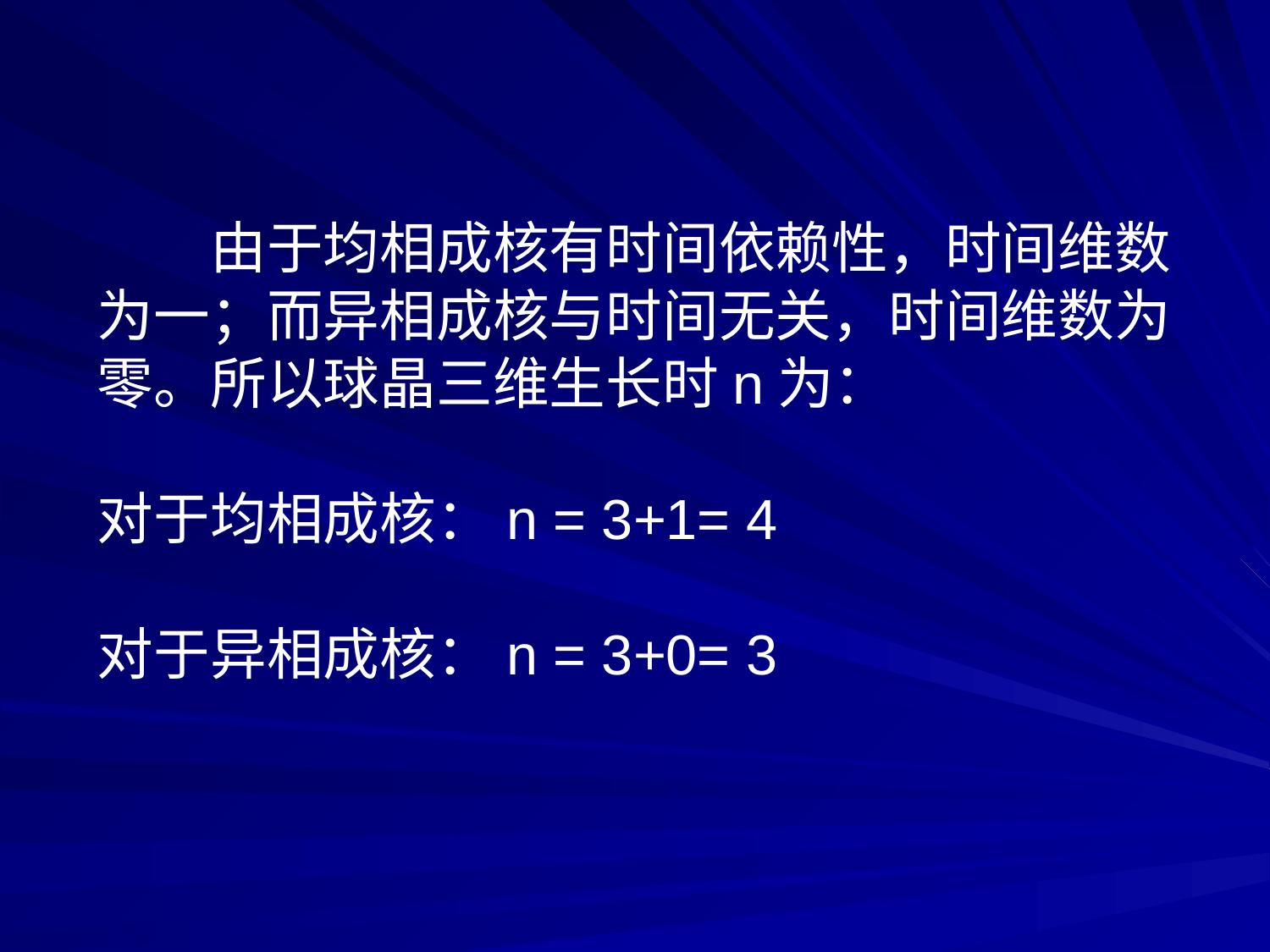

由于均相成核有时间依赖性，时间维数为一；而异相成核与时间无关，时间维数为零。所以球晶三维生长时n为：

对于均相成核：n = 3+1= 4

对于异相成核：n = 3+0= 3